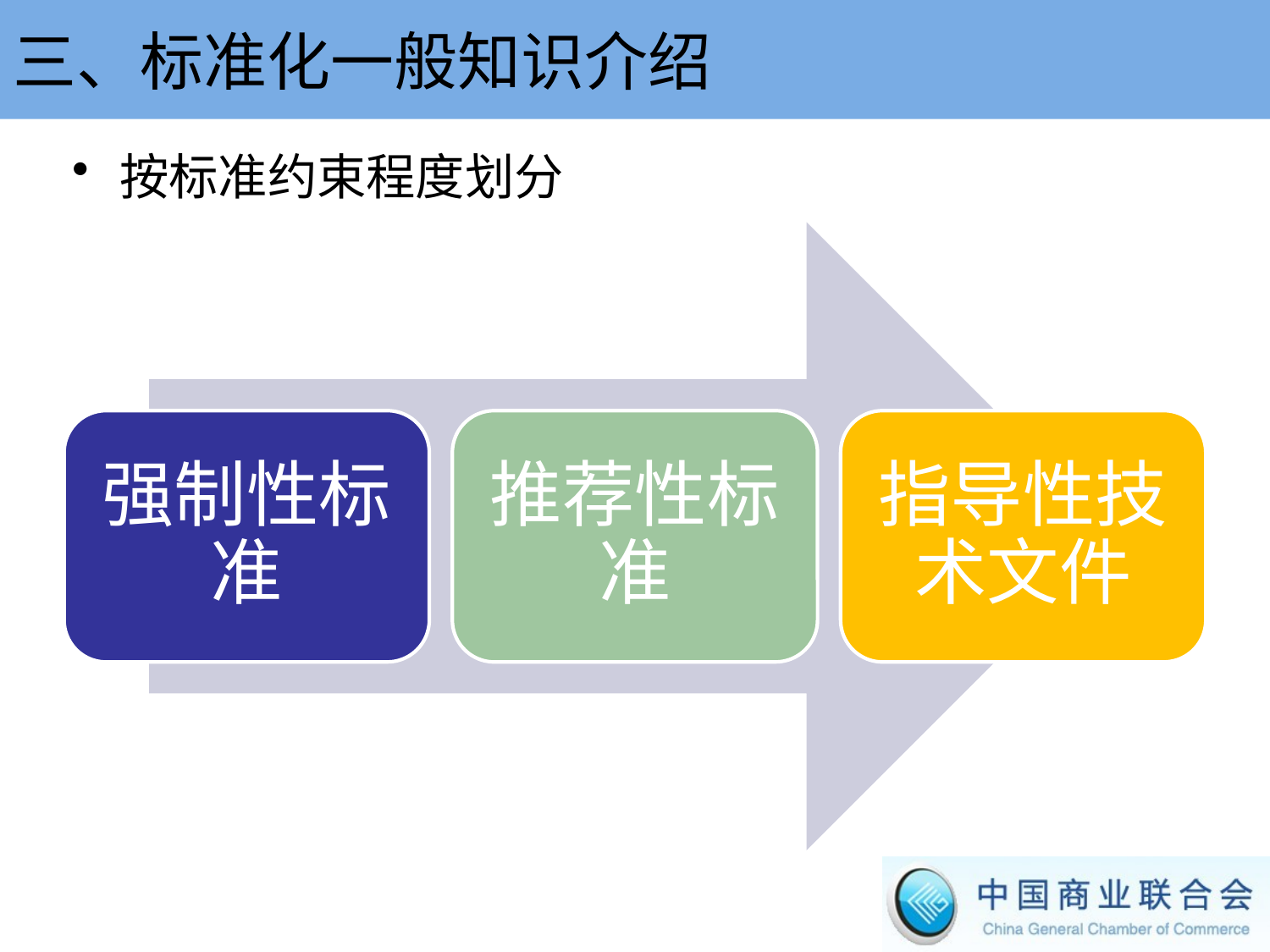

三、标准化一般知识介绍
按标准约束程度划分
强制性标准
推荐性标准
指导性技术文件